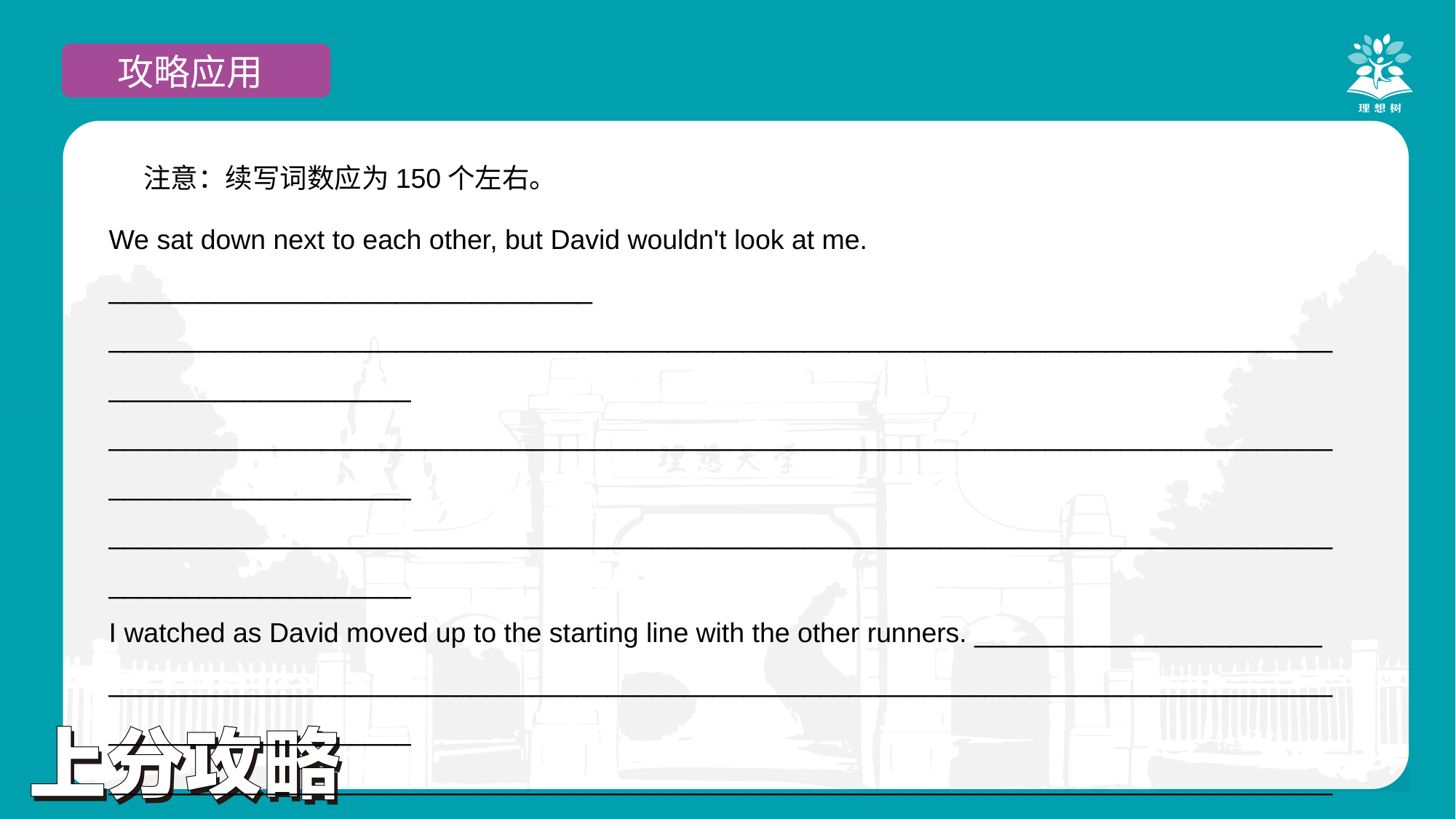

攻略应用
注意：续写词数应为150个左右。
We sat down next to each other, but David wouldn't look at me. ________________________________
_____________________________________________________________________________________________________
_____________________________________________________________________________________________________
_____________________________________________________________________________________________________
I watched as David moved up to the starting line with the other runners. _______________________
_____________________________________________________________________________________________________
_____________________________________________________________________________________________________
_____________________________________________________________________________________________________